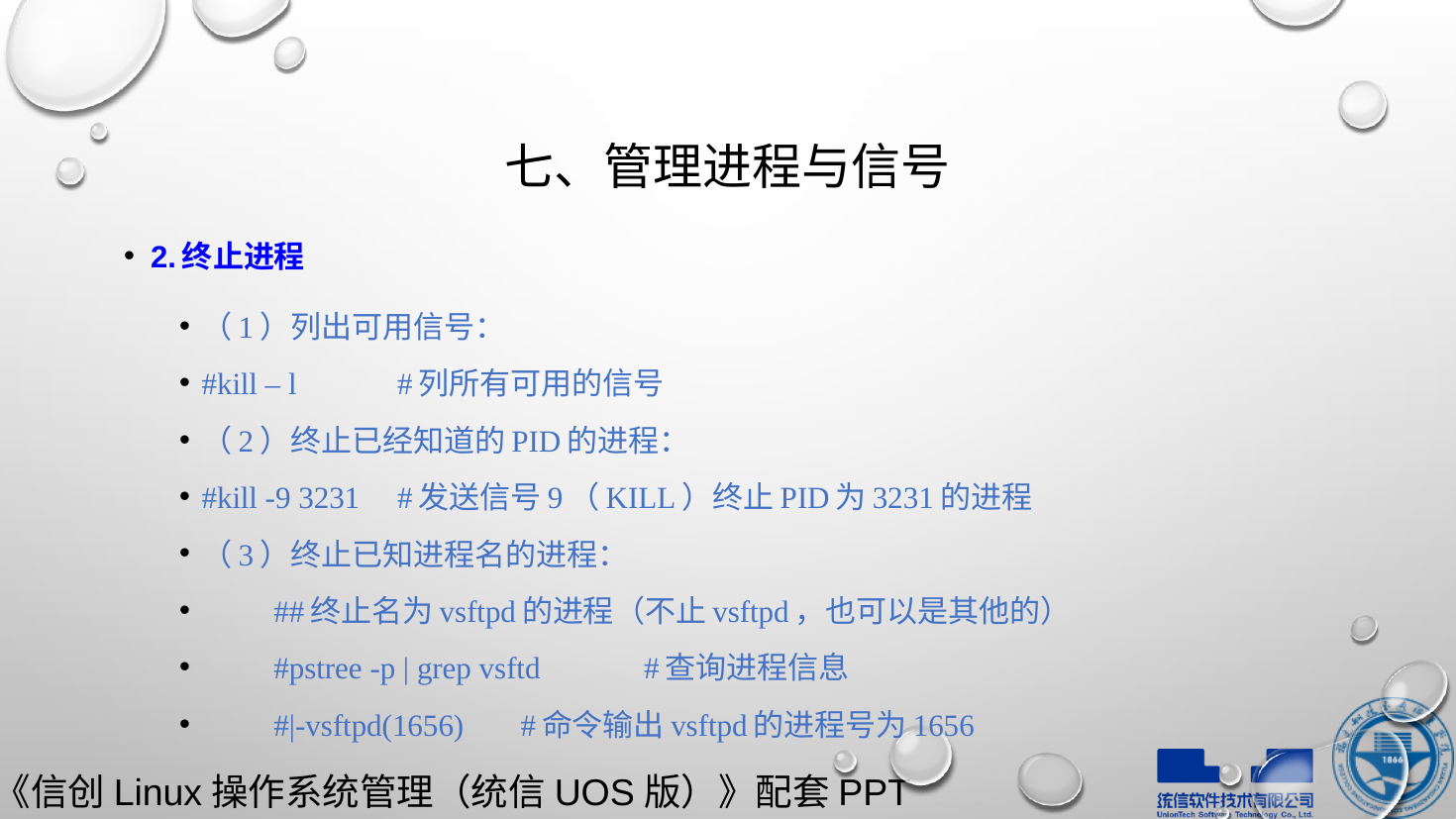

# 七、管理进程与信号
2.终止进程
（1）列出可用信号：
#kill – l					#列所有可用的信号
（2）终止已经知道的PID的进程：
#kill -9 3231			#发送信号9（KILL）终止PID为3231的进程
（3）终止已知进程名的进程：
	##终止名为vsftpd的进程（不止vsftpd，也可以是其他的）
	#pstree -p | grep vsftd				#查询进程信息
	#|-vsftpd(1656)					#命令输出vsftpd的进程号为1656